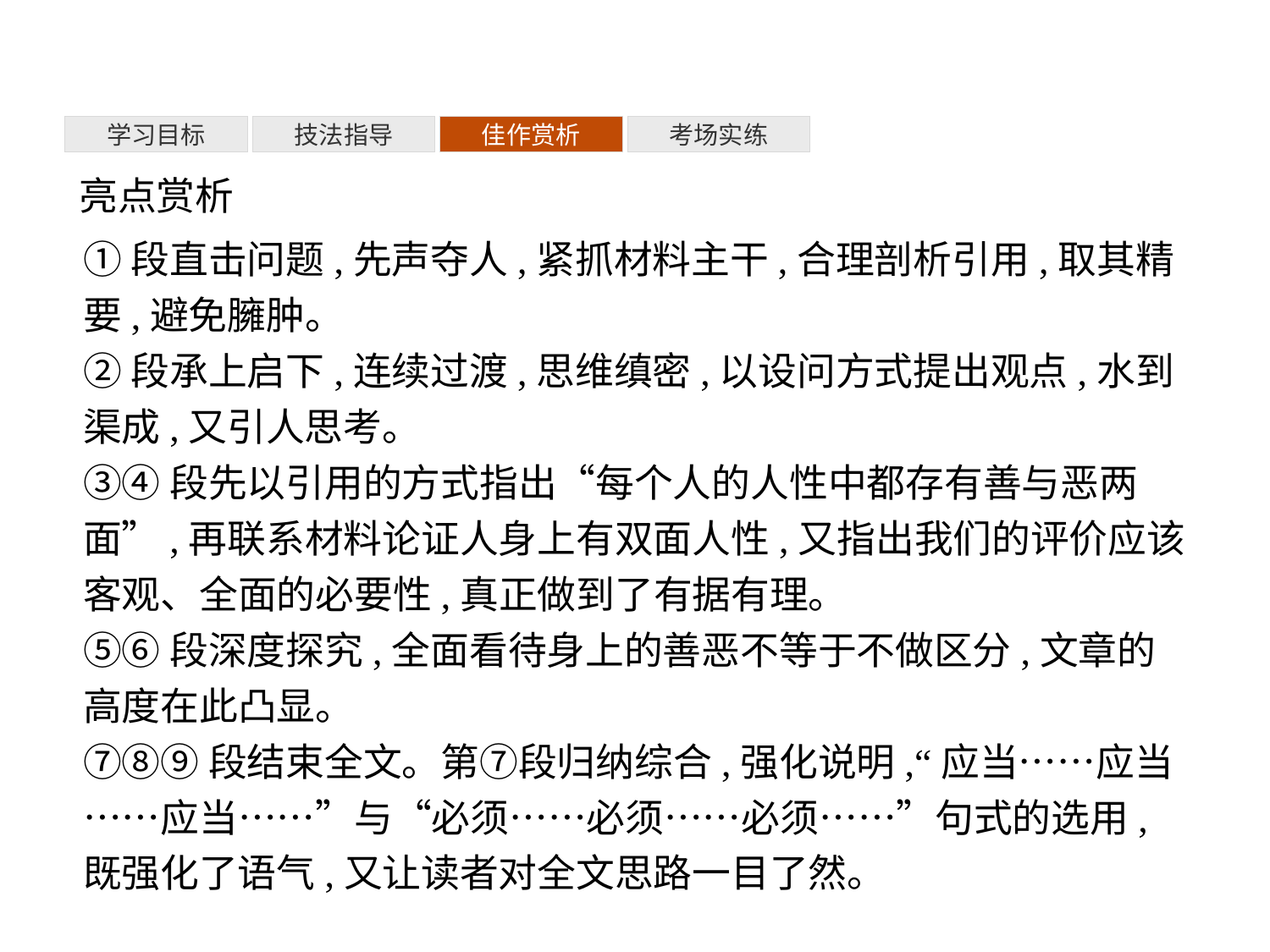

考场实练
学习目标
技法指导
佳作赏析
亮点赏析
①段直击问题,先声夺人,紧抓材料主干,合理剖析引用,取其精要,避免臃肿。
②段承上启下,连续过渡,思维缜密,以设问方式提出观点,水到渠成,又引人思考。
③④段先以引用的方式指出“每个人的人性中都存有善与恶两面”,再联系材料论证人身上有双面人性,又指出我们的评价应该客观、全面的必要性,真正做到了有据有理。
⑤⑥段深度探究,全面看待身上的善恶不等于不做区分,文章的高度在此凸显。
⑦⑧⑨段结束全文。第⑦段归纳综合,强化说明,“应当……应当……应当……”与“必须……必须……必须……”句式的选用,既强化了语气,又让读者对全文思路一目了然。